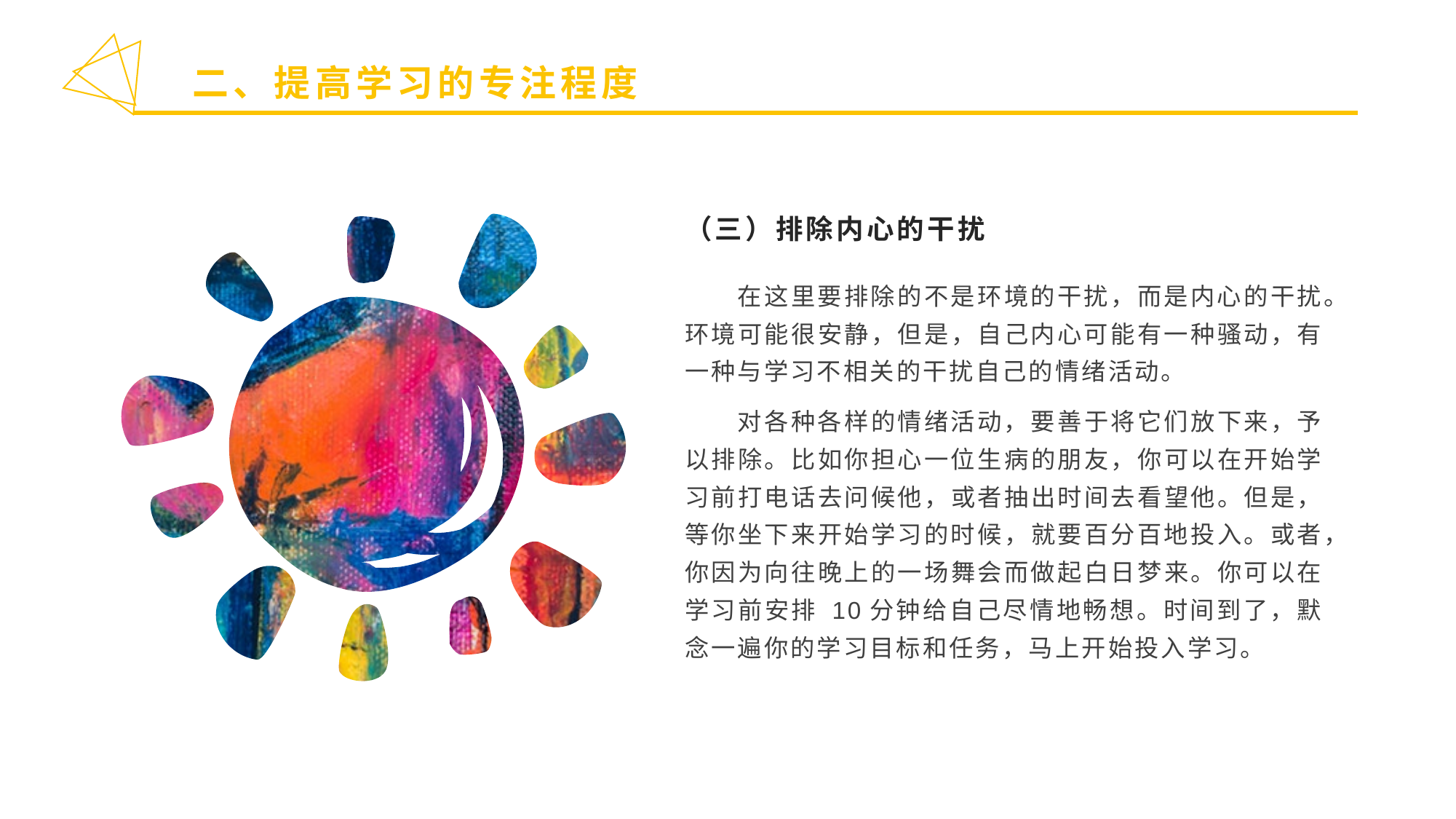

二、提高学习的专注程度
（三）排除内心的干扰

在这里要排除的不是环境的干扰，而是内心的干扰。环境可能很安静，但是，自己内心可能有一种骚动，有一种与学习不相关的干扰自己的情绪活动。
对各种各样的情绪活动，要善于将它们放下来，予以排除。比如你担心一位生病的朋友，你可以在开始学习前打电话去问候他，或者抽出时间去看望他。但是，等你坐下来开始学习的时候，就要百分百地投入。或者，你因为向往晚上的一场舞会而做起白日梦来。你可以在学习前安排 10分钟给自己尽情地畅想。时间到了，默念一遍你的学习目标和任务，马上开始投入学习。